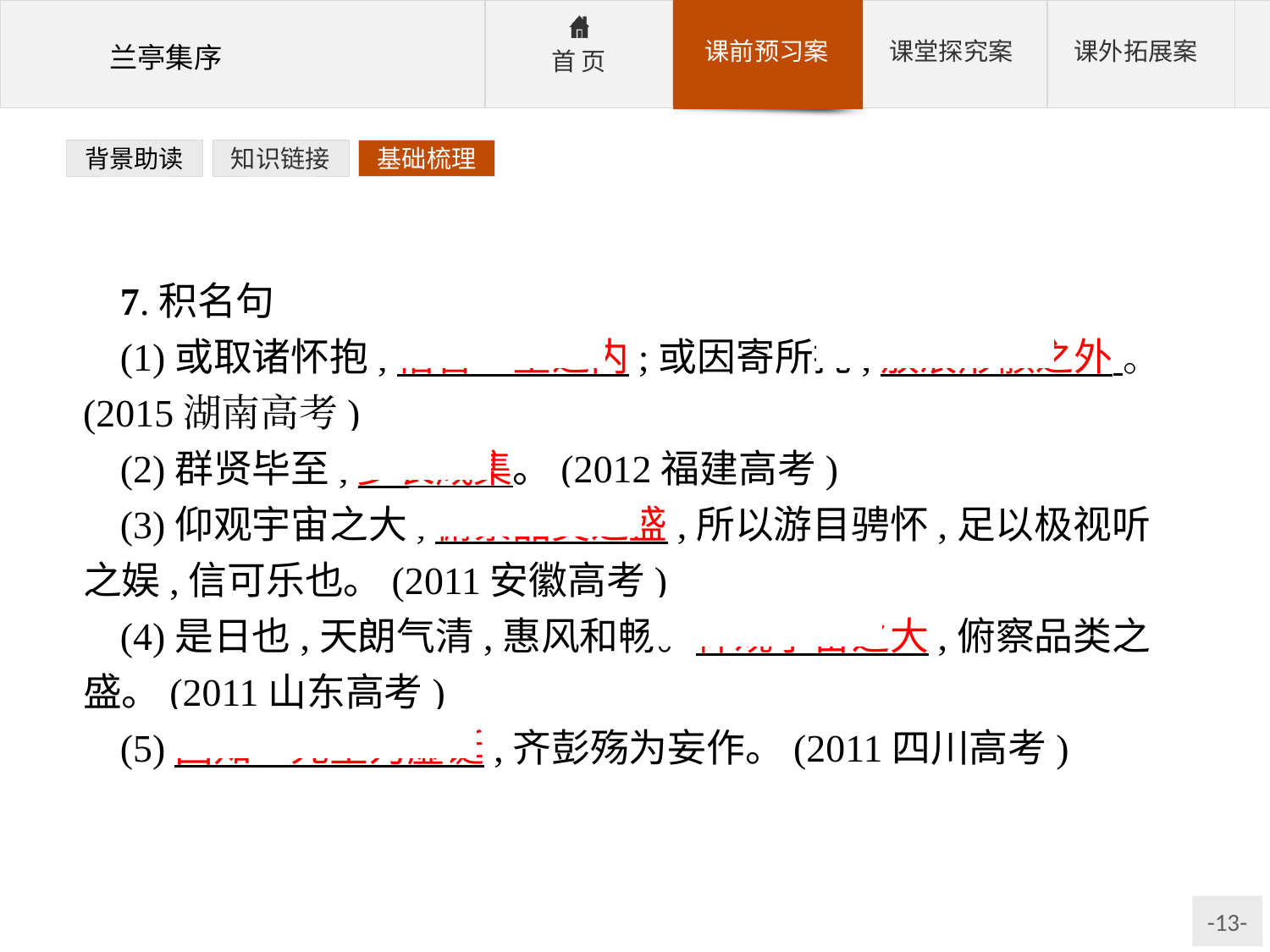

背景助读
知识链接
基础梳理
7.积名句
(1)或取诸怀抱,悟言一室之内;或因寄所托,放浪形骸之外 。(2015湖南高考)
(2)群贤毕至,少长咸集。(2012福建高考)
(3)仰观宇宙之大,俯察品类之盛,所以游目骋怀,足以极视听之娱,信可乐也。(2011安徽高考)
(4)是日也,天朗气清,惠风和畅。仰观宇宙之大,俯察品类之盛。(2011山东高考)
(5)固知一死生为虚诞,齐彭殇为妄作。(2011四川高考)